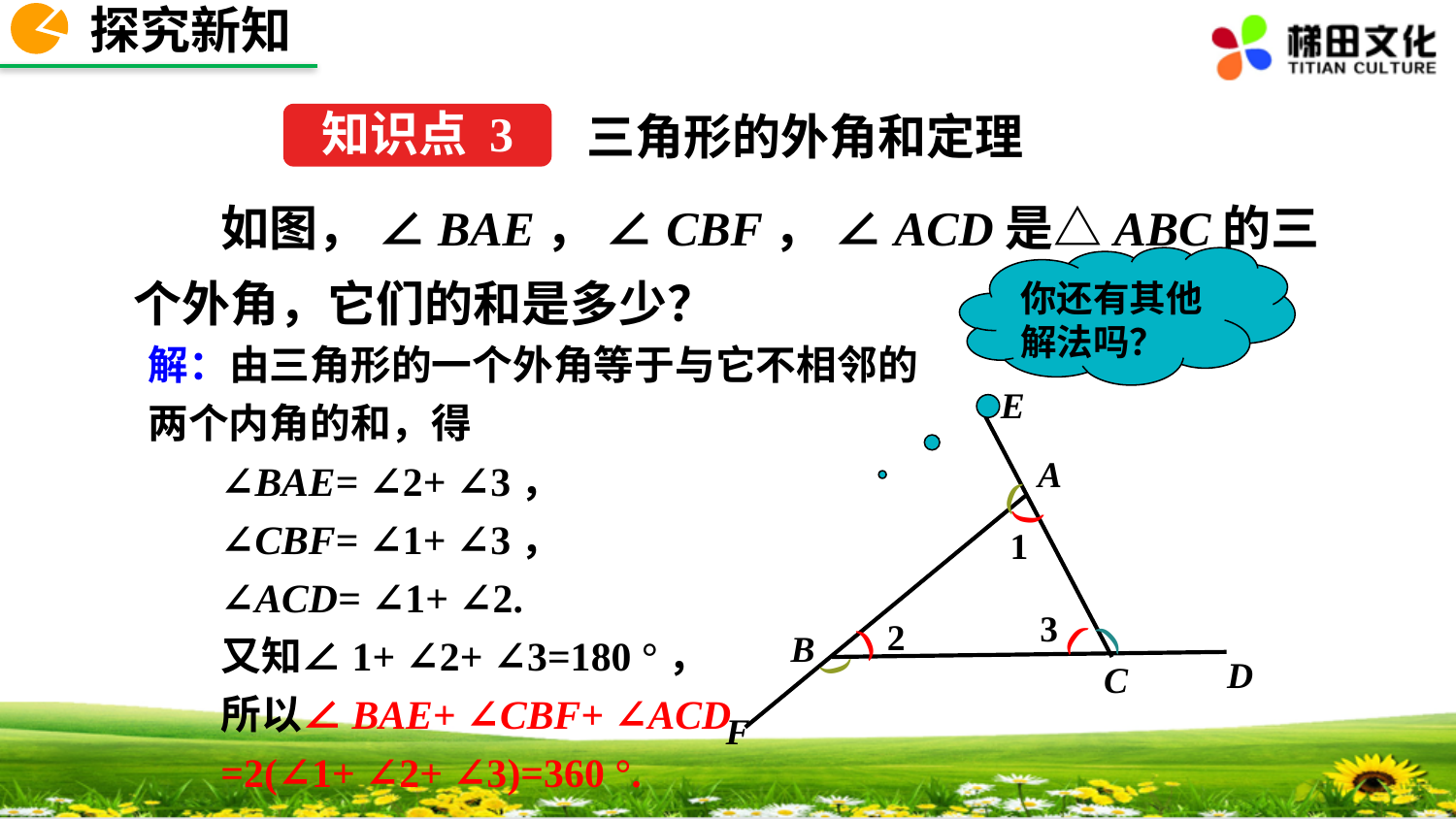

探究新知

三角形的外角和定理

知识点 3
       如图， ∠BAE， ∠CBF， ∠ACD是△ABC的三个外角，它们的和是多少？
你还有其他解法吗？
解：由三角形的一个外角等于与它不相邻的两个内角的和，得
∠BAE= ∠2+ ∠3，
∠CBF= ∠1+ ∠3，
∠ACD= ∠1+ ∠2.
又知∠1+ ∠2+ ∠3=180 °，
所以∠BAE+ ∠CBF+ ∠ACD
=2(∠1+ ∠2+ ∠3)=360 °.
E
A
B
C
(
(
(
(
(
(
D
F
1
3
2